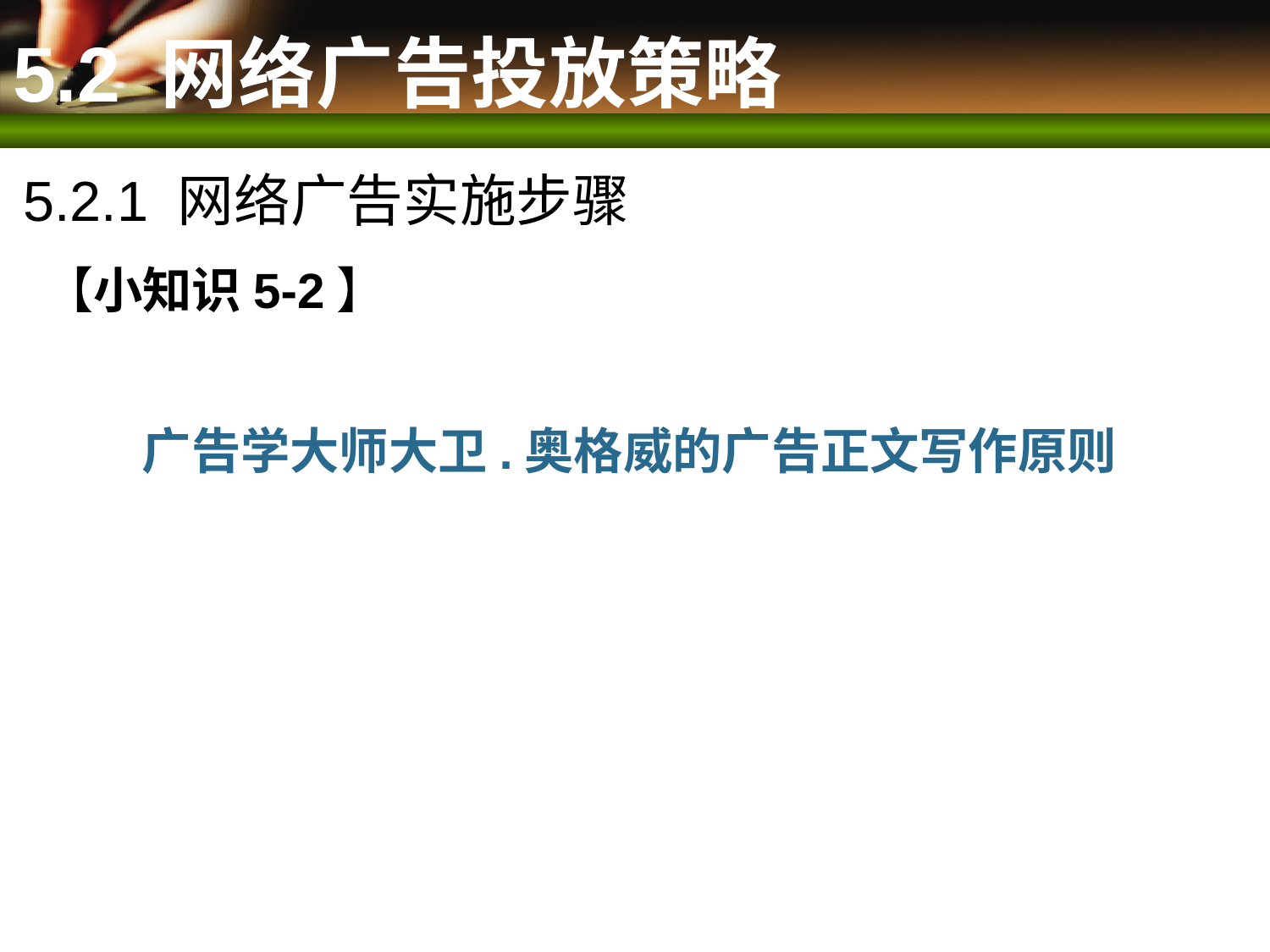

# 5.2 网络广告投放策略
5.2.1 网络广告实施步骤
【小知识5-2】

广告学大师大卫.奥格威的广告正文写作原则